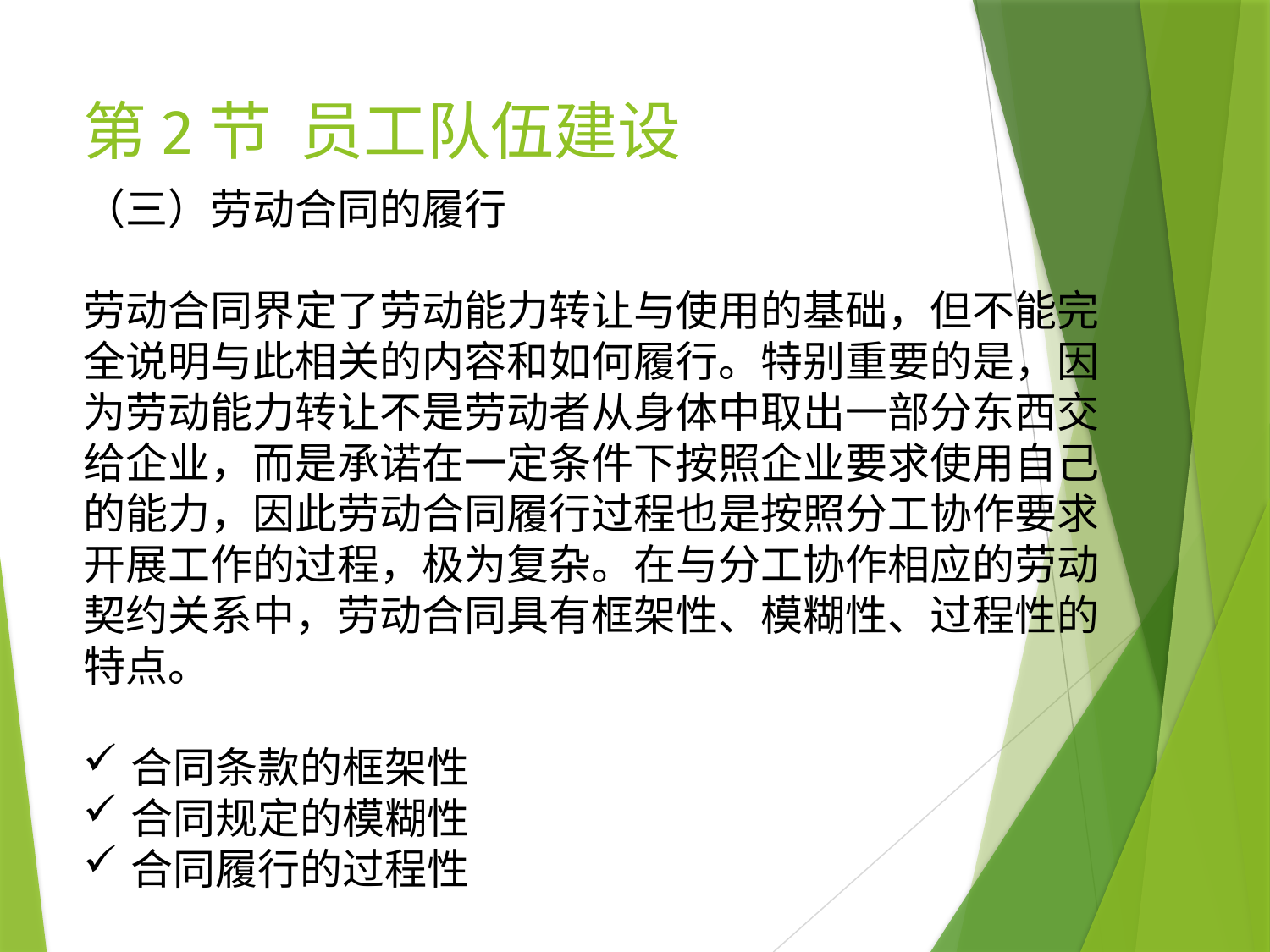

# 第2节  员工队伍建设
（三）劳动合同的履行

劳动合同界定了劳动能力转让与使用的基础，但不能完全说明与此相关的内容和如何履行。特别重要的是，因为劳动能力转让不是劳动者从身体中取出一部分东西交给企业，而是承诺在一定条件下按照企业要求使用自己的能力，因此劳动合同履行过程也是按照分工协作要求开展工作的过程，极为复杂。在与分工协作相应的劳动契约关系中，劳动合同具有框架性、模糊性、过程性的特点。

合同条款的框架性
合同规定的模糊性
合同履行的过程性